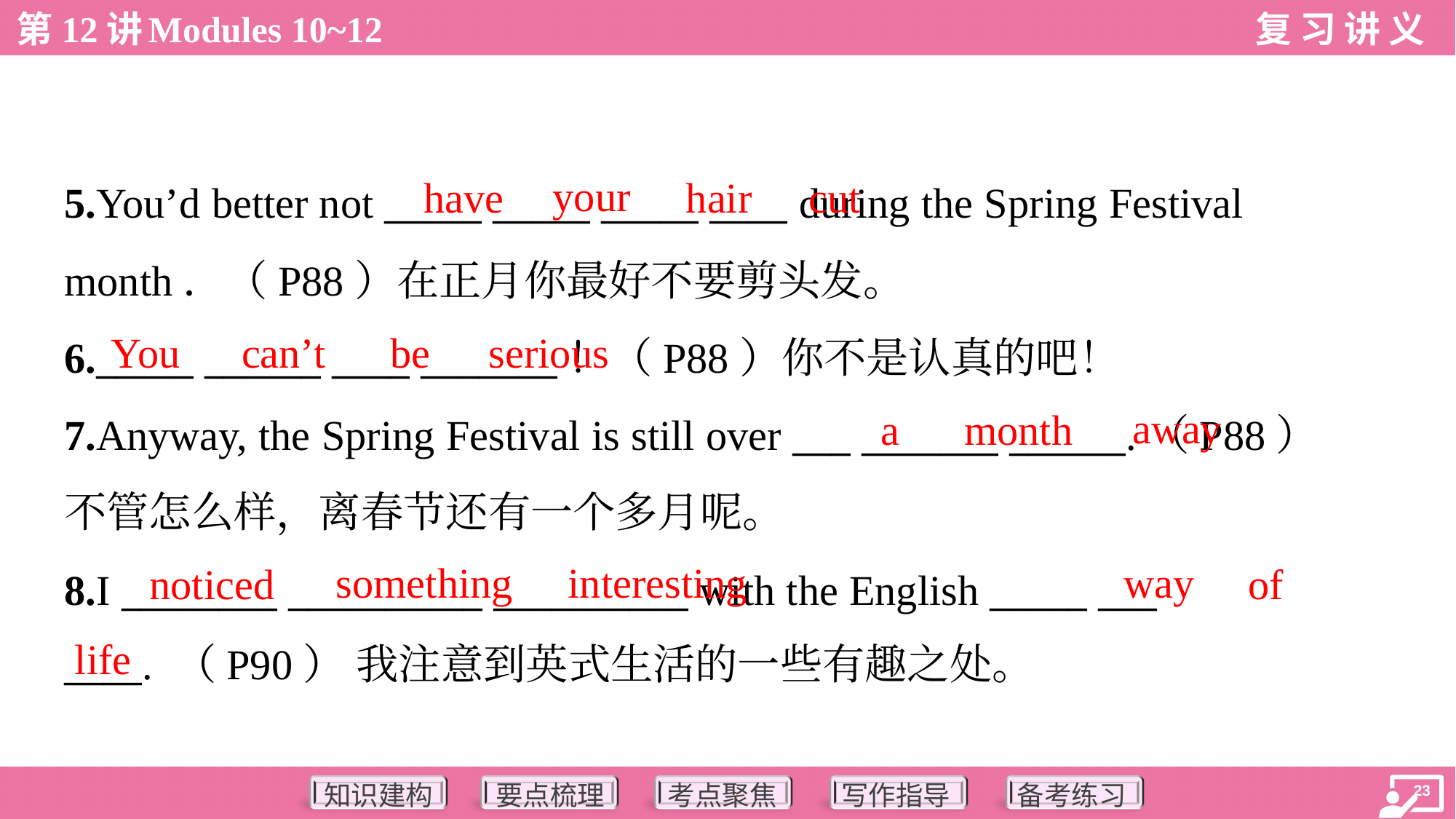

your
have
hair
cut
5.You’d better not _____ _____ _____ ____ during the Spring Festival
month．（P88）在正月你最好不要剪头发。
6._____ ______ ____ _______！（P88）你不是认真的吧！
7.Anyway, the Spring Festival is still over ___ _______ ______.（P88）
不管怎么样，离春节还有一个多月呢。
8.I ________ __________ __________ with the English _____ ___
____. （P90） 我注意到英式生活的一些有趣之处。
You
can’t
be
serious
away
a
month
something
interesting
way
noticed
of
life